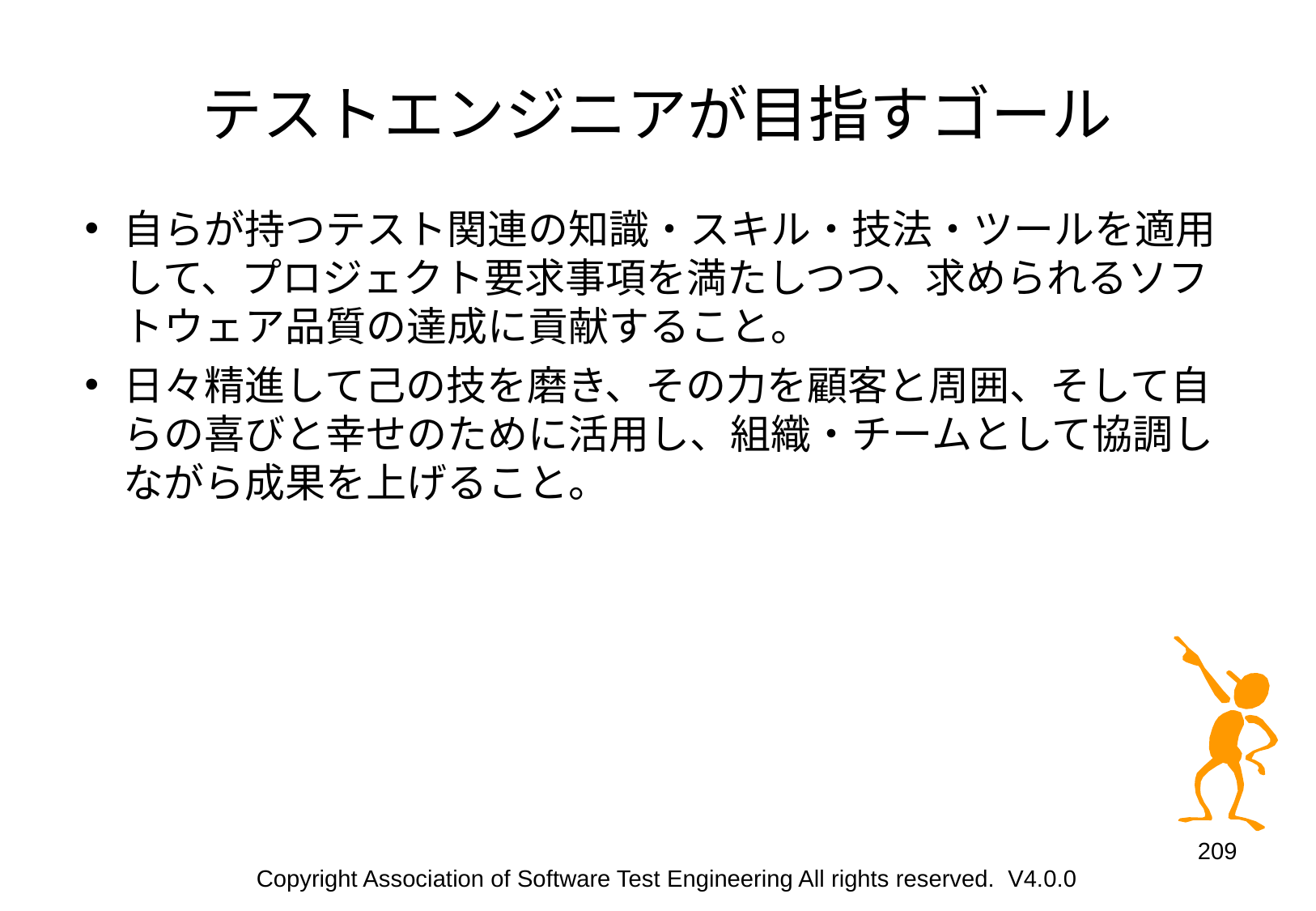

# テストエンジニアが目指すゴール
自らが持つテスト関連の知識・スキル・技法・ツールを適用して、プロジェクト要求事項を満たしつつ、求められるソフトウェア品質の達成に貢献すること。
日々精進して己の技を磨き、その力を顧客と周囲、そして自らの喜びと幸せのために活用し、組織・チームとして協調しながら成果を上げること。

209
Copyright Association of Software Test Engineering All rights reserved.  V4.0.0